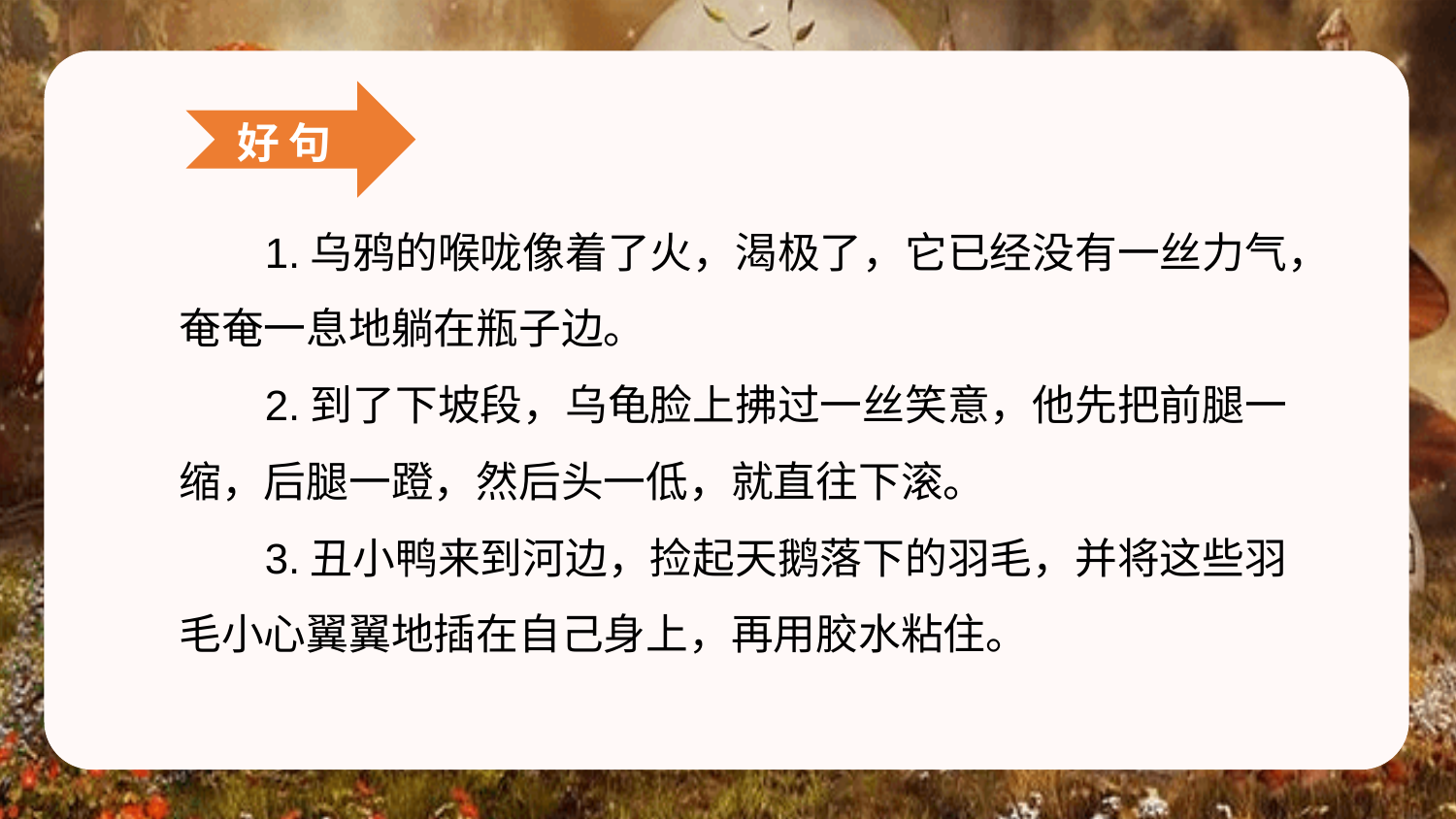

好 句
1.乌鸦的喉咙像着了火，渴极了，它已经没有一丝力气，奄奄一息地躺在瓶子边。
2.到了下坡段，乌龟脸上拂过一丝笑意，他先把前腿一缩，后腿一蹬，然后头一低，就直往下滚。
3.丑小鸭来到河边，捡起天鹅落下的羽毛，并将这些羽毛小心翼翼地插在自己身上，再用胶水粘住。